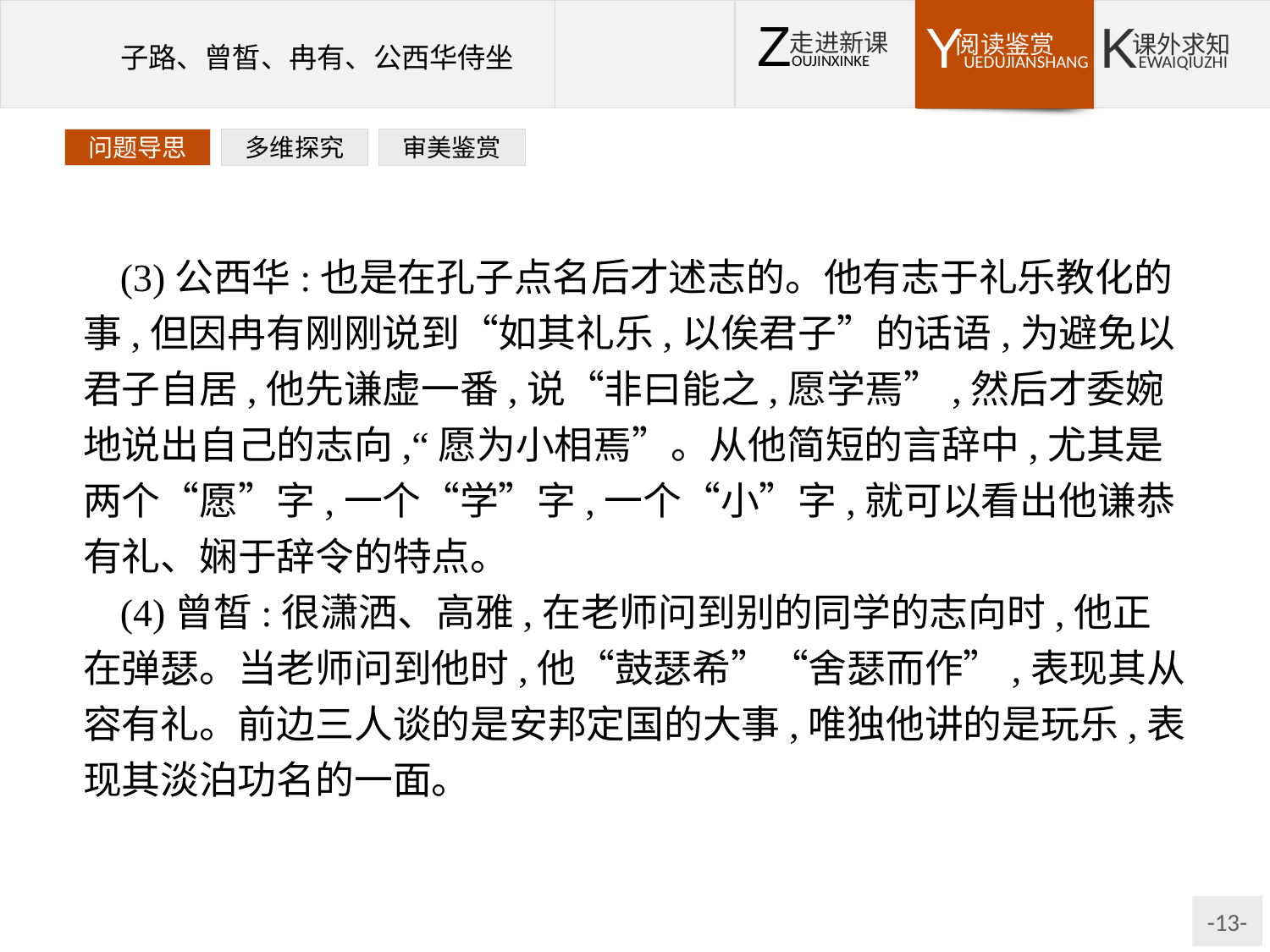

问题导思
多维探究
审美鉴赏
(3)公西华:也是在孔子点名后才述志的。他有志于礼乐教化的事,但因冉有刚刚说到“如其礼乐,以俟君子”的话语,为避免以君子自居,他先谦虚一番,说“非曰能之,愿学焉”,然后才委婉地说出自己的志向,“愿为小相焉”。从他简短的言辞中,尤其是两个“愿”字,一个“学”字,一个“小”字,就可以看出他谦恭有礼、娴于辞令的特点。
(4)曾皙:很潇洒、高雅,在老师问到别的同学的志向时,他正在弹瑟。当老师问到他时,他“鼓瑟希”“舍瑟而作”,表现其从容有礼。前边三人谈的是安邦定国的大事,唯独他讲的是玩乐,表现其淡泊功名的一面。